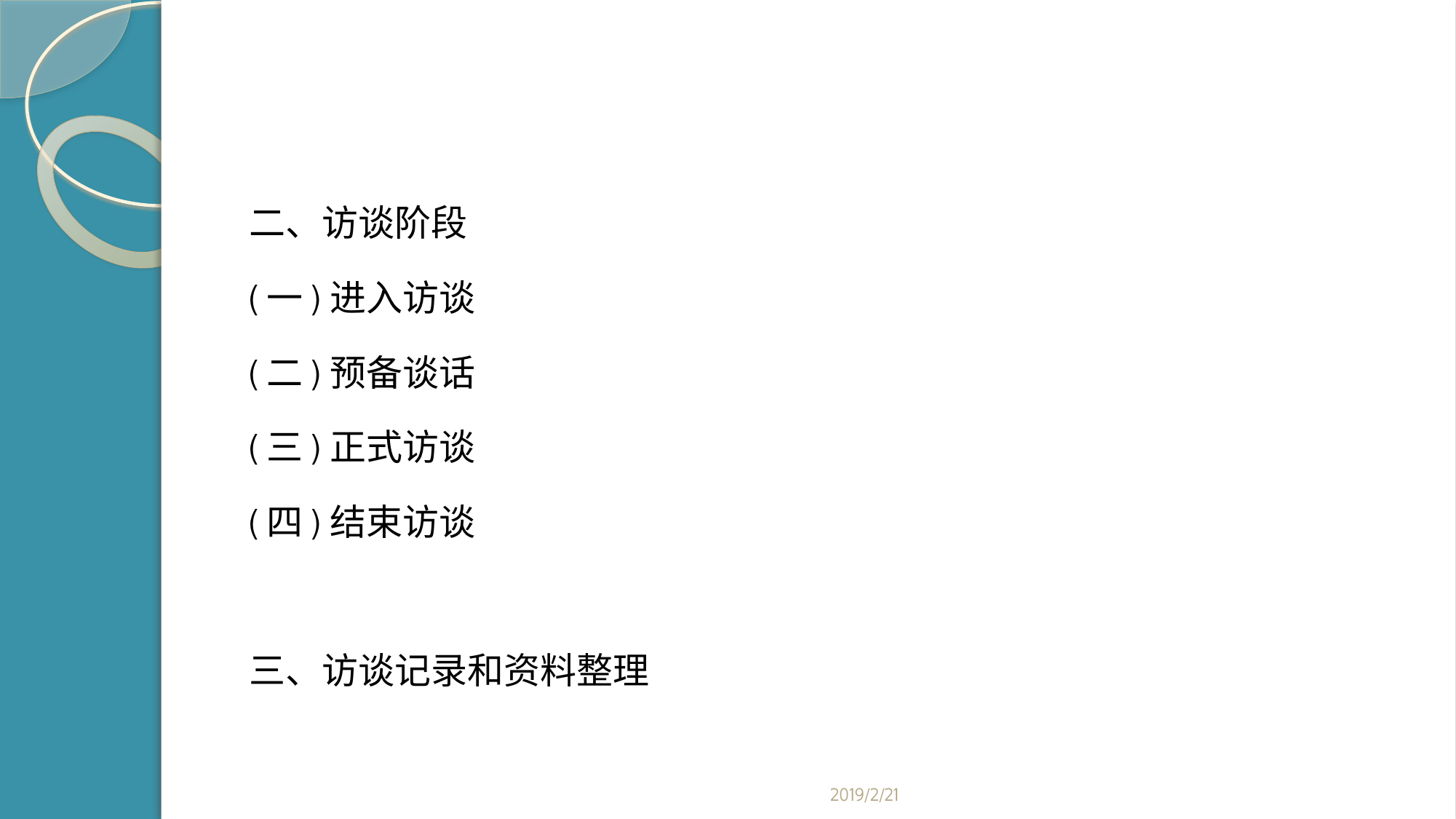

#
二、访谈阶段
(一)进入访谈
(二)预备谈话
(三)正式访谈
(四)结束访谈

三、访谈记录和资料整理

2019/2/21